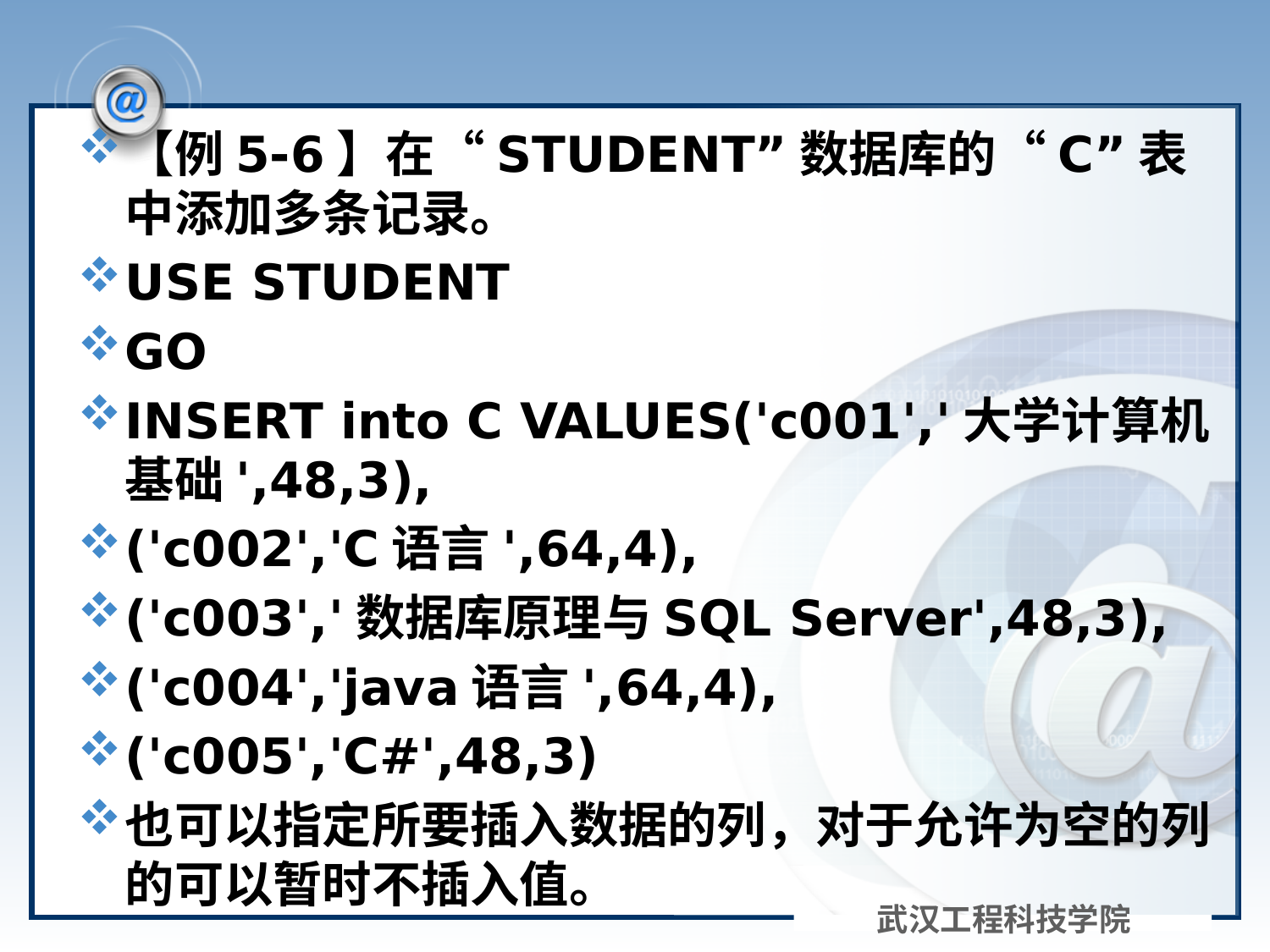

#
【例5-6】在“STUDENT”数据库的“C”表中添加多条记录。
USE STUDENT
GO
INSERT into C VALUES('c001','大学计算机基础',48,3),
('c002','C语言',64,4),
('c003','数据库原理与SQL Server',48,3),
('c004','java语言',64,4),
('c005','C#',48,3)
也可以指定所要插入数据的列，对于允许为空的列的可以暂时不插入值。

武汉工程科技学院